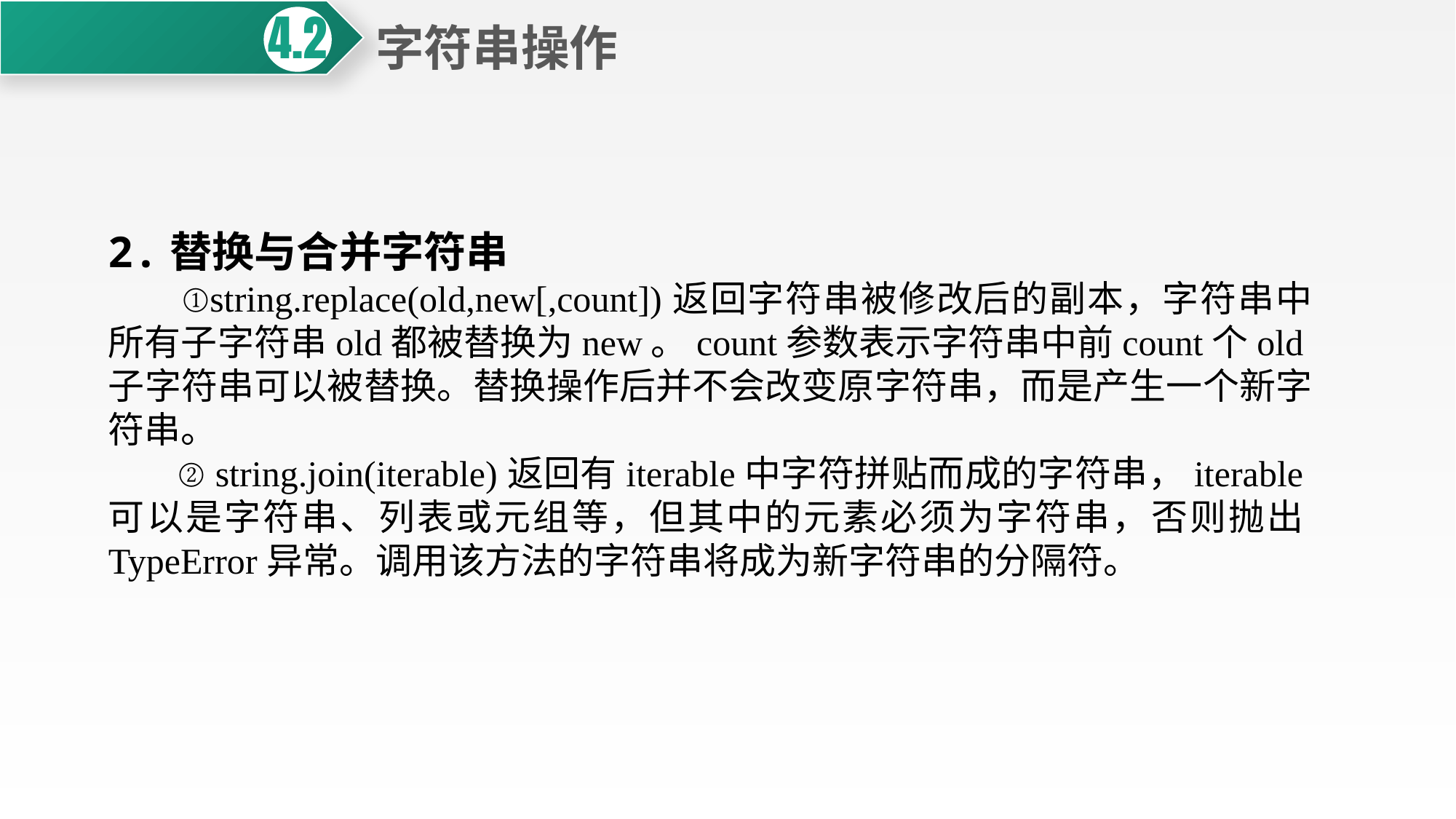

字符串操作

4.2
2.替换与合并字符串
    ①string.replace(old,new[,count])返回字符串被修改后的副本，字符串中所有子字符串old都被替换为new。count参数表示字符串中前count个old子字符串可以被替换。替换操作后并不会改变原字符串，而是产生一个新字符串。
    ② string.join(iterable)返回有iterable中字符拼贴而成的字符串，iterable可以是字符串、列表或元组等，但其中的元素必须为字符串，否则抛出TypeError异常。调用该方法的字符串将成为新字符串的分隔符。